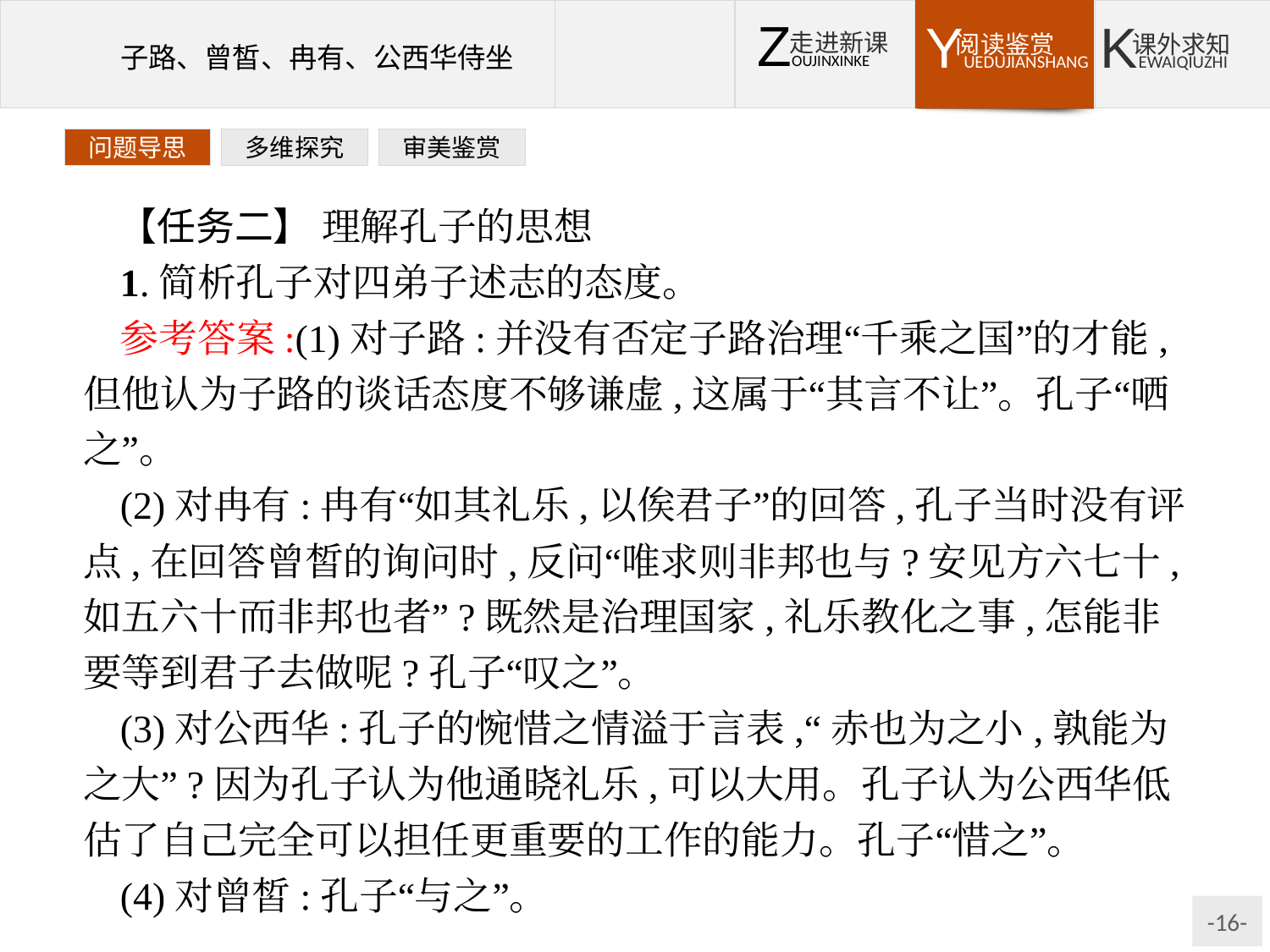

问题导思
多维探究
审美鉴赏
【任务二】 理解孔子的思想
1.简析孔子对四弟子述志的态度。
参考答案:(1)对子路:并没有否定子路治理“千乘之国”的才能,但他认为子路的谈话态度不够谦虚,这属于“其言不让”。孔子“哂之”。
(2)对冉有:冉有“如其礼乐,以俟君子”的回答,孔子当时没有评点,在回答曾皙的询问时,反问“唯求则非邦也与?安见方六七十,如五六十而非邦也者”?既然是治理国家,礼乐教化之事,怎能非要等到君子去做呢?孔子“叹之”。
(3)对公西华:孔子的惋惜之情溢于言表,“赤也为之小,孰能为之大”?因为孔子认为他通晓礼乐,可以大用。孔子认为公西华低估了自己完全可以担任更重要的工作的能力。孔子“惜之”。
(4)对曾皙:孔子“与之”。